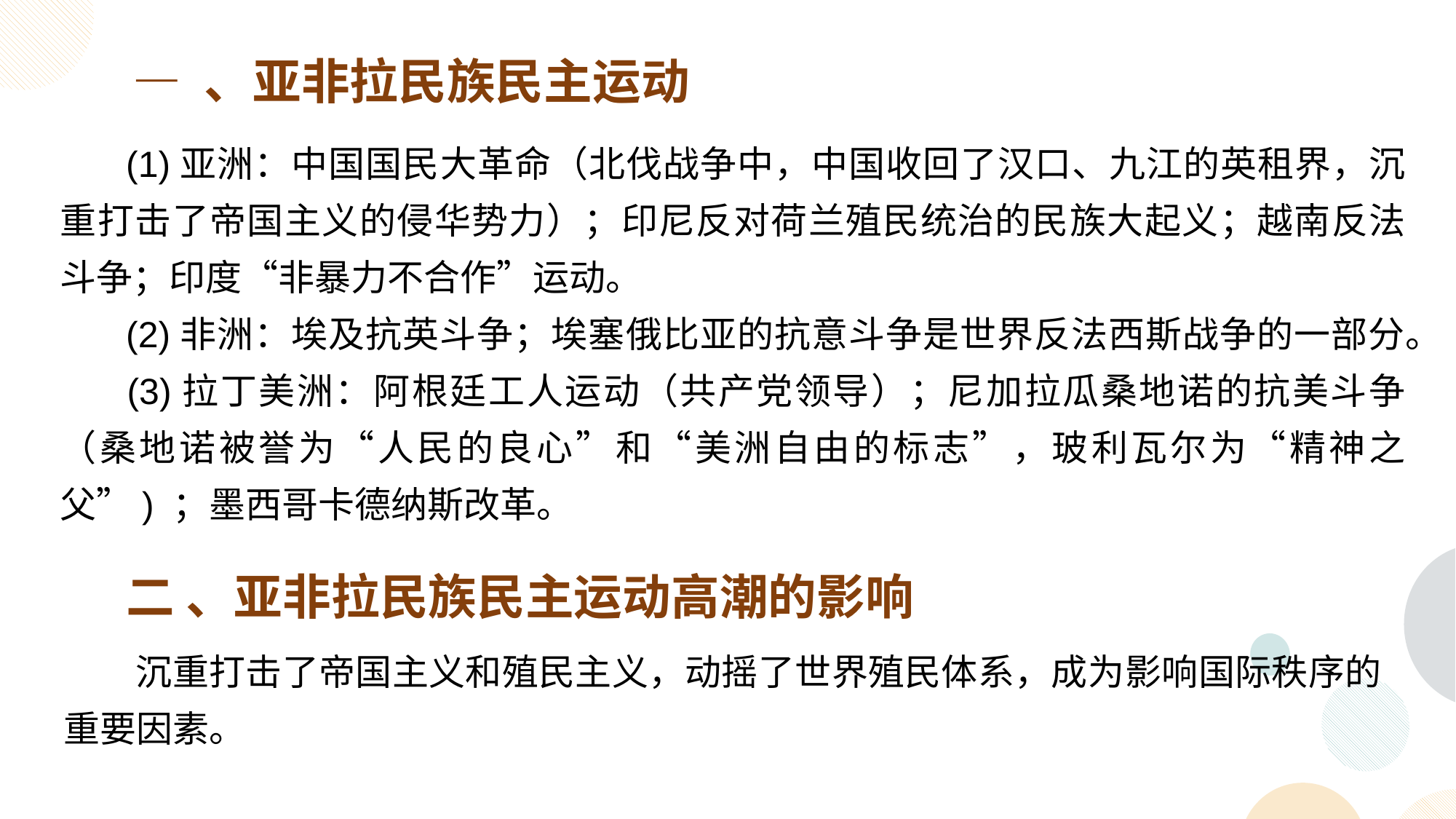

— 、亚非拉民族民主运动
 (1)亚洲：中国国民大革命（北伐战争中，中国收回了汉口、九江的英租界，沉重打击了帝国主义的侵华势力）；印尼反对荷兰殖民统治的民族大起义；越南反法斗争；印度“非暴力不合作”运动。
 (2)非洲：埃及抗英斗争；埃塞俄比亚的抗意斗争是世界反法西斯战争的一部分。
 (3)拉丁美洲：阿根廷工人运动（共产党领导）；尼加拉瓜桑地诺的抗美斗争（桑地诺被誉为“人民的良心”和“美洲自由的标志”，玻利瓦尔为“精神之父”) ；墨西哥卡德纳斯改革。

二 、亚非拉民族民主运动高潮的影响
 沉重打击了帝国主义和殖民主义，动摇了世界殖民体系，成为影响国际秩序的重要因素。